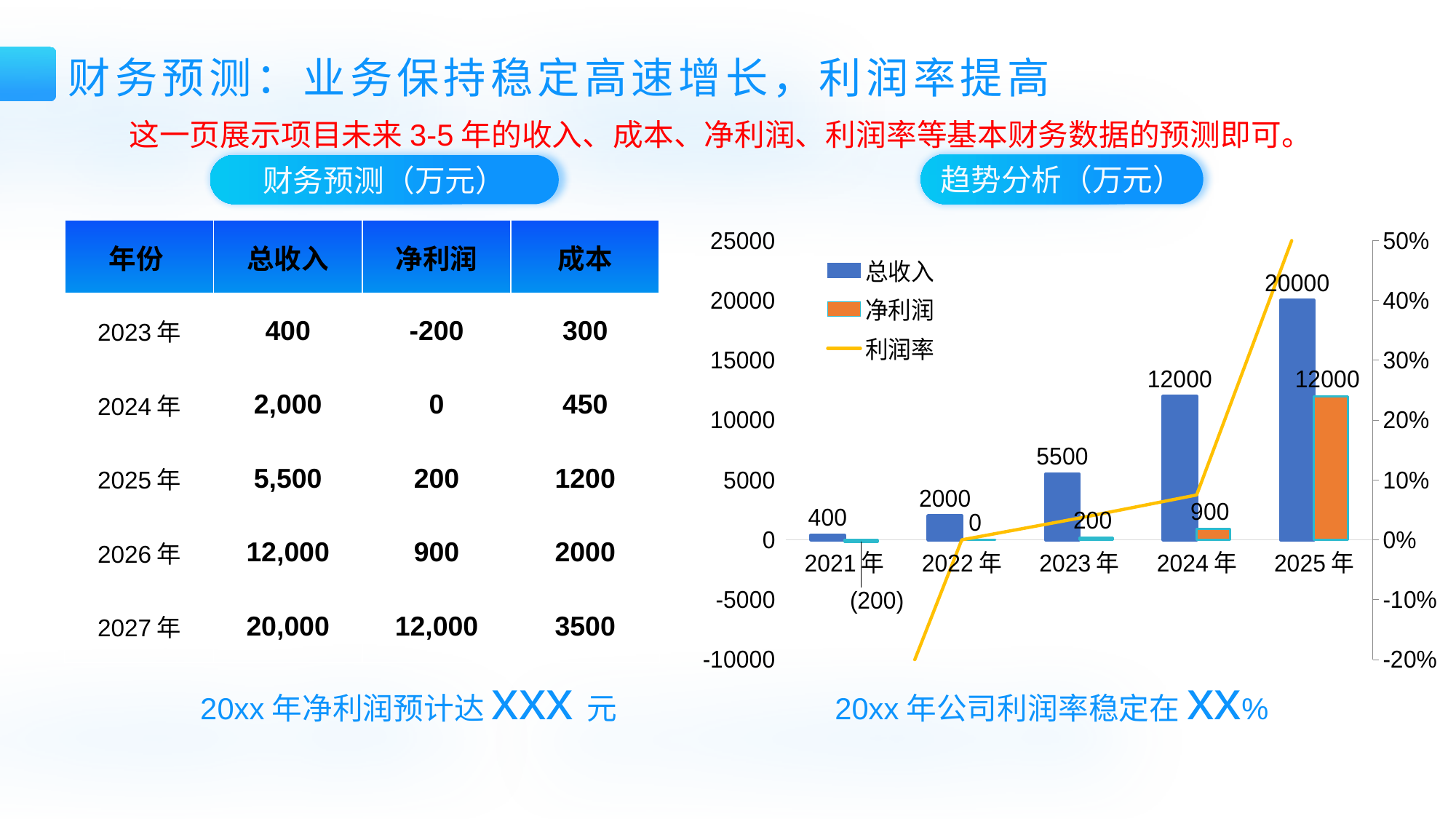

财务预测：业务保持稳定高速增长，利润率提高

这一页展示项目未来3-5年的收入、成本、净利润、利润率等基本财务数据的预测即可。
趋势分析（万元）
财务预测（万元）

### Chart

| Category | 总收入 | 净利润 | 利润率 |
|---|---|---|---|
| 2021年 | 400.0 | -200.0 | -0.5 |
| 2022年 | 2000.0 | 0.0 | 0.0 |
| 2023年 | 5500.0 | 200.0 | 0.0363636363636364 |
| 2024年 | 12000.0 | 900.0 | 0.075 |
| 2025年 | 20000.0 | 12000.0 | 0.6 |
| 年份 | 总收入 | 净利润 | 成本 |
| --- | --- | --- | --- |
| 2023年 | 400 | -200 | 300 |
| 2024年 | 2,000 | 0 | 450 |
| 2025年 | 5,500 | 200 | 1200 |
| 2026年 | 12,000 | 900 | 2000 |
| 2027年 | 20,000 | 12,000 | 3500 |
20xx年净利润预计达xxx元
20xx年公司利润率稳定在xx%